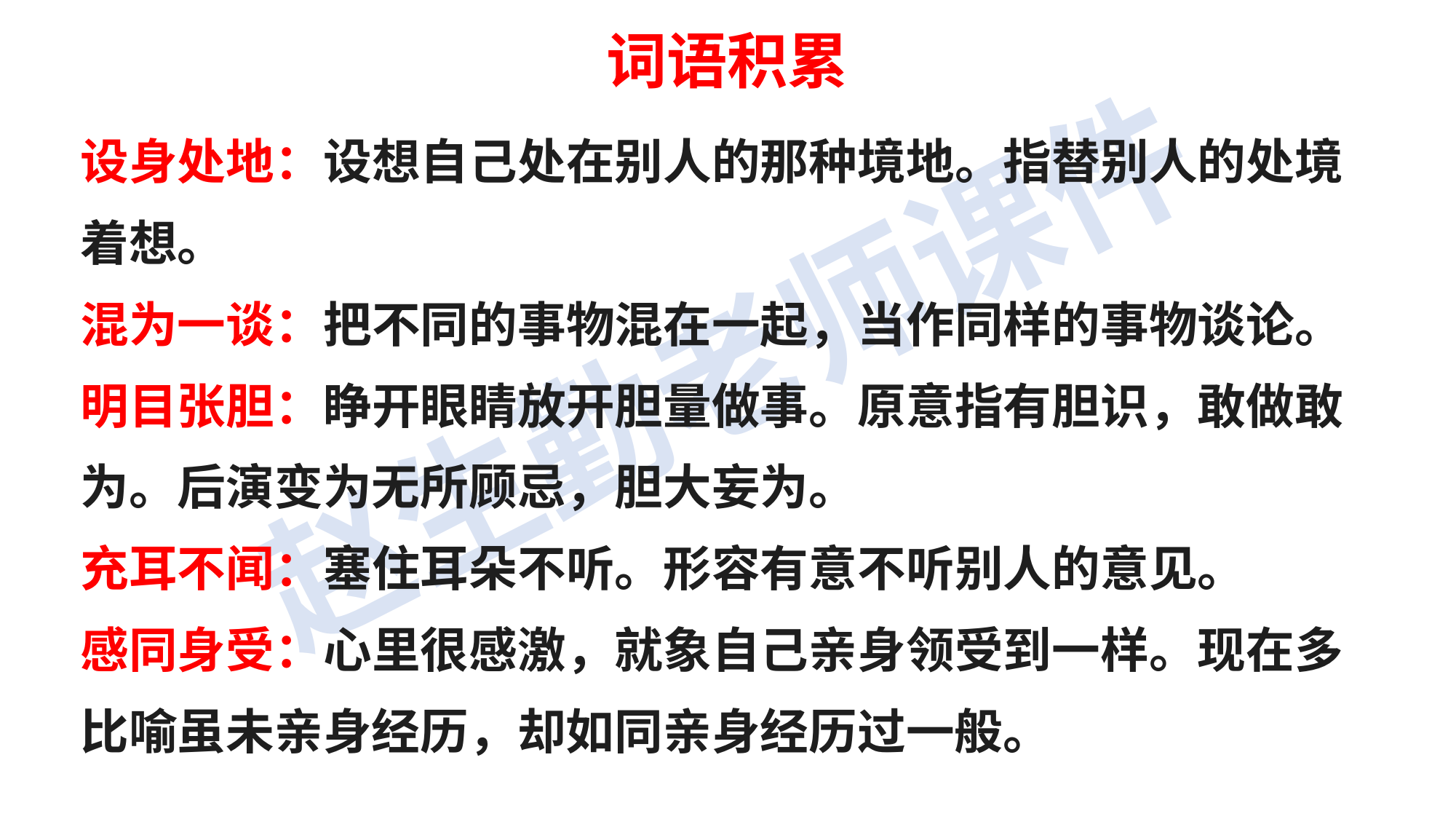

词语积累
设身处地：设想自己处在别人的那种境地。指替别人的处境着想。
混为一谈：把不同的事物混在一起，当作同样的事物谈论。
明目张胆：睁开眼睛放开胆量做事。原意指有胆识，敢做敢为。后演变为无所顾忌，胆大妄为。
充耳不闻：塞住耳朵不听。形容有意不听别人的意见。
感同身受：心里很感激，就象自己亲身领受到一样。现在多比喻虽未亲身经历，却如同亲身经历过一般。